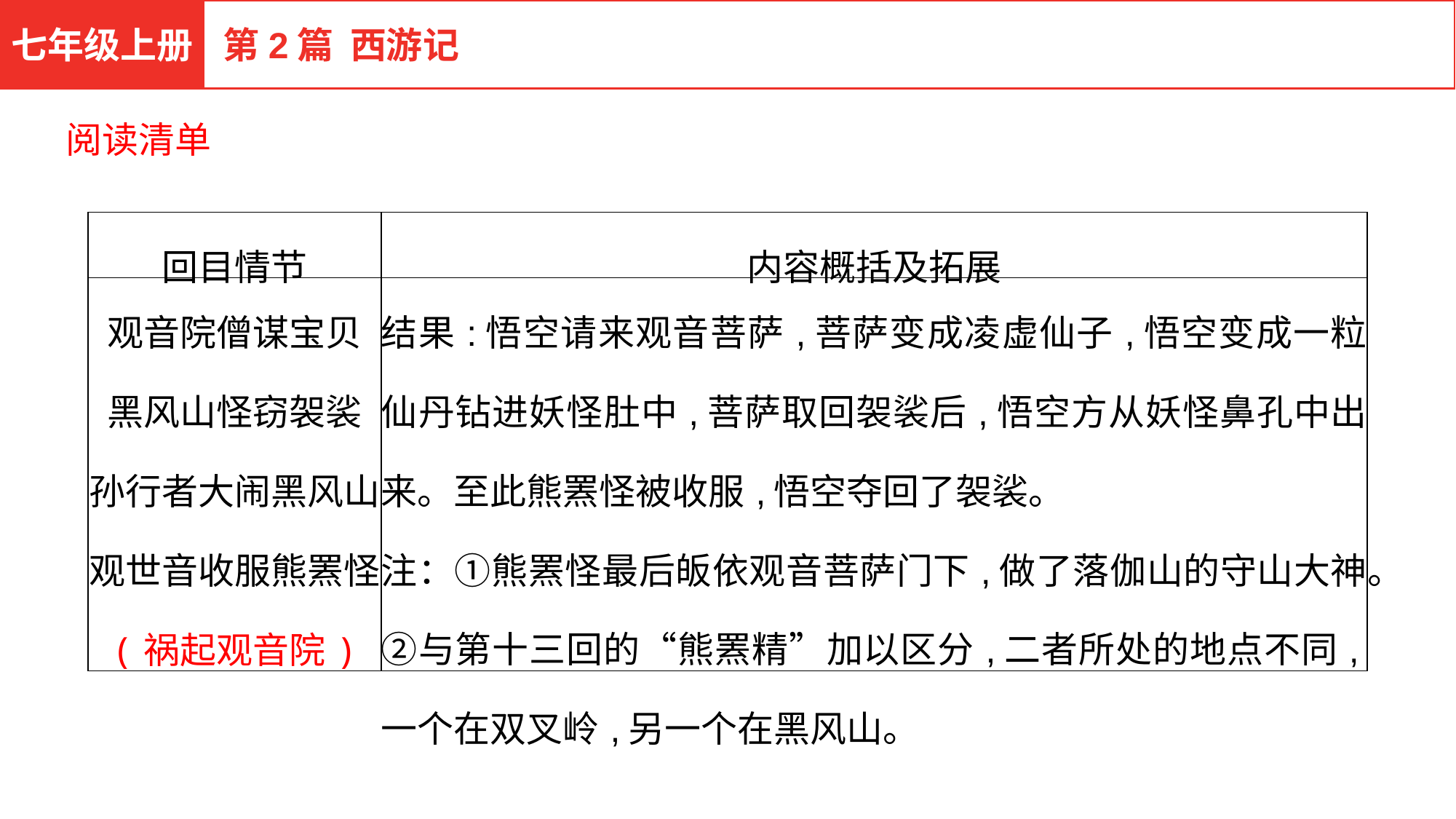

七年级上册
第2篇  西游记
阅读清单
| 回目情节 | 内容概括及拓展 |
| --- | --- |
| 观音院僧谋宝贝 黑风山怪窃袈裟 孙行者大闹黑风山 观世音收服熊罴怪 (祸起观音院) | 结果:悟空请来观音菩萨,菩萨变成凌虚仙子,悟空变成一粒仙丹钻进妖怪肚中,菩萨取回袈裟后,悟空方从妖怪鼻孔中出来。至此熊罴怪被收服,悟空夺回了袈裟。 注：①熊罴怪最后皈依观音菩萨门下,做了落伽山的守山大神。②与第十三回的“熊罴精”加以区分,二者所处的地点不同,一个在双叉岭,另一个在黑风山。 |